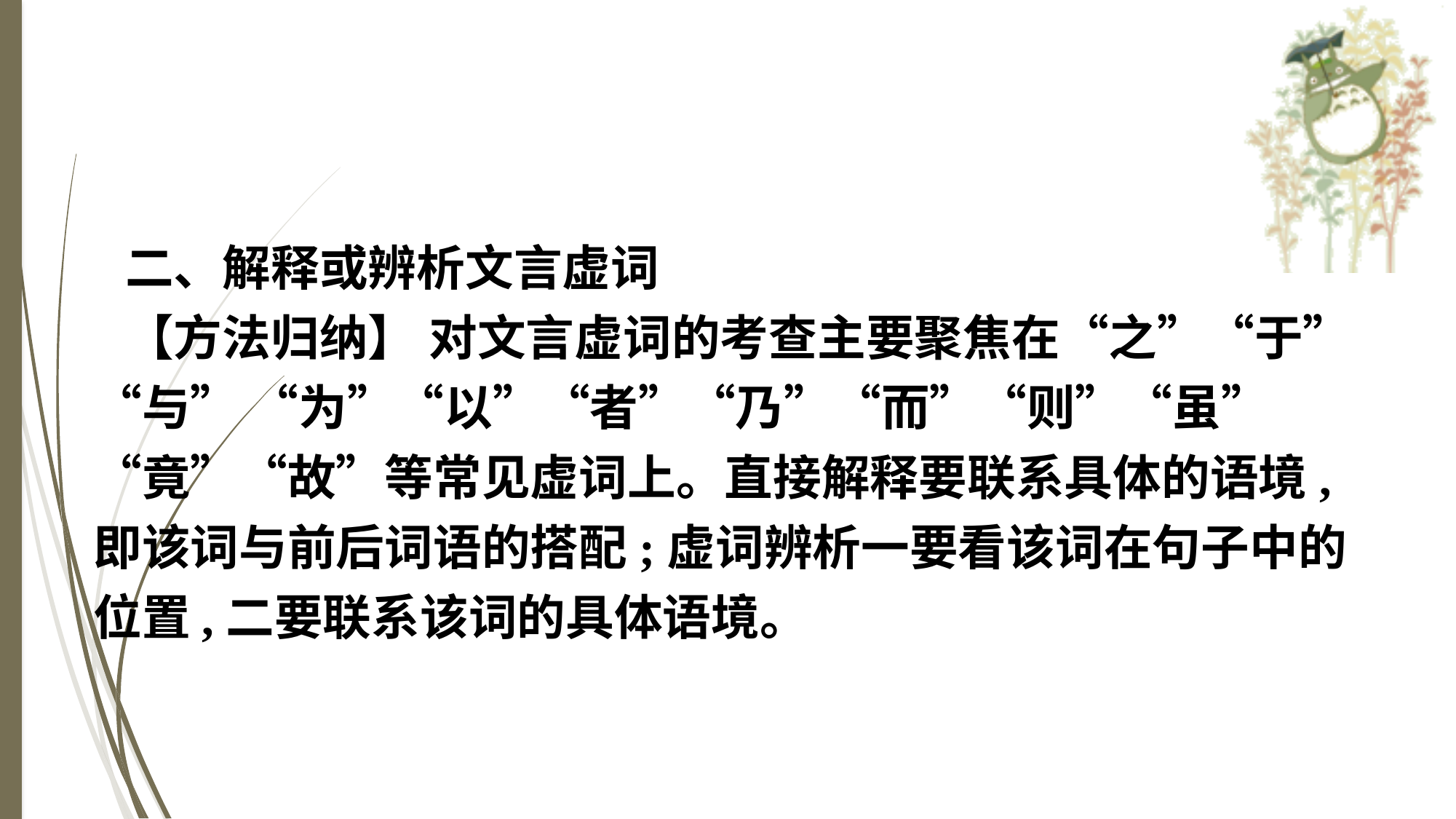

二、解释或辨析文言虚词
【方法归纳】 对文言虚词的考查主要聚焦在“之”“于”“与” “为”“以”“者”“乃”“而”“则”“虽”“竟”“故”等常见虚词上。直接解释要联系具体的语境,即该词与前后词语的搭配;虚词辨析一要看该词在句子中的位置,二要联系该词的具体语境。